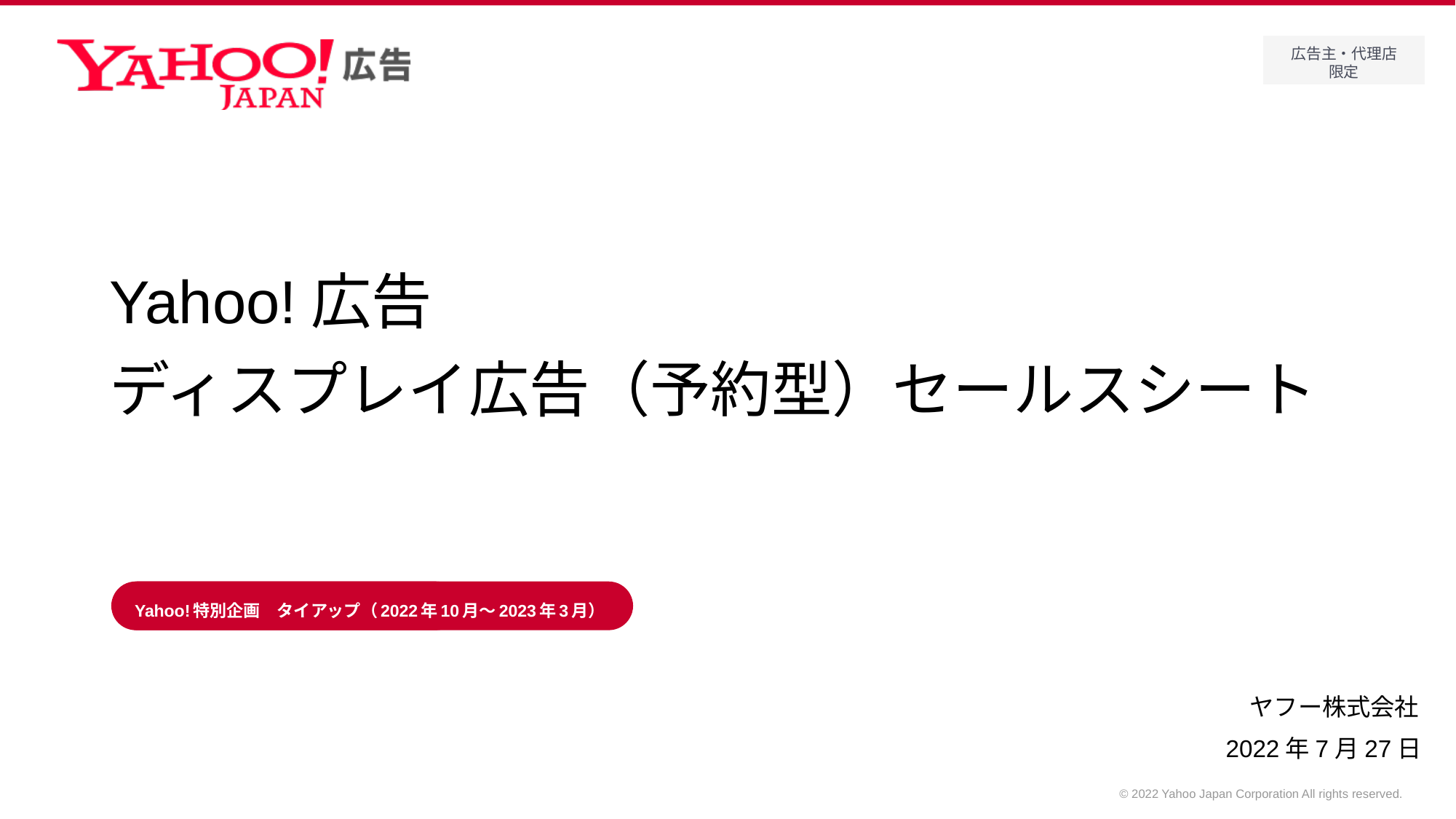

# Yahoo!広告 ディスプレイ広告（予約型）セールスシート

Yahoo!特別企画　タイアップ（2022年10月～2023年3月）
2022年7月27日